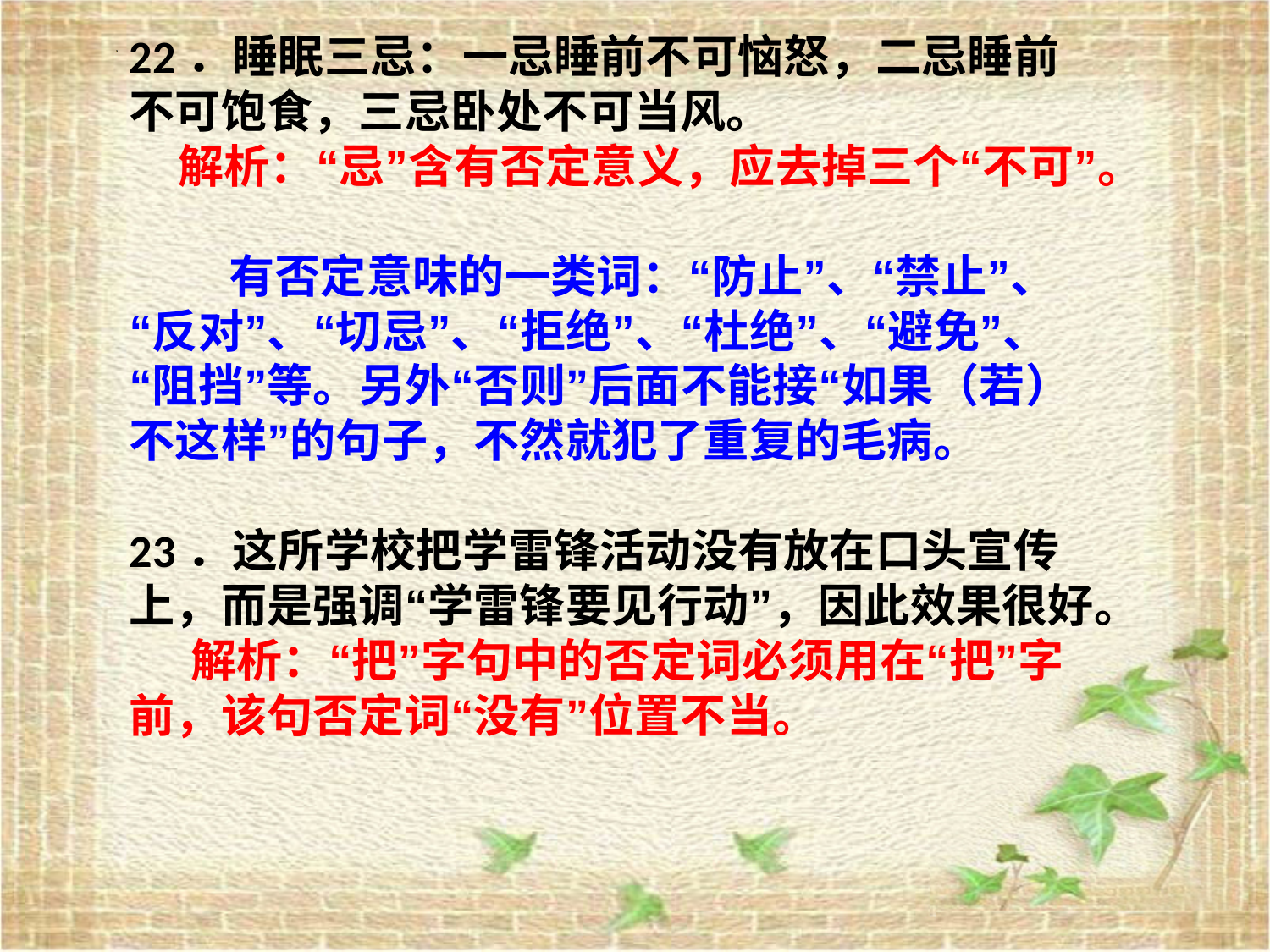

22．睡眠三忌：一忌睡前不可恼怒，二忌睡前不可饱食，三忌卧处不可当风。
   解析：“忌”含有否定意义，应去掉三个“不可”。

       有否定意味的一类词：“防止”、“禁止”、“反对”、“切忌”、“拒绝”、“杜绝”、“避免”、“阻挡”等。另外“否则”后面不能接“如果（若）不这样”的句子，不然就犯了重复的毛病。

23．这所学校把学雷锋活动没有放在口头宣传上，而是强调“学雷锋要见行动”，因此效果很好。
    解析：“把”字句中的否定词必须用在“把”字前，该句否定词“没有”位置不当。